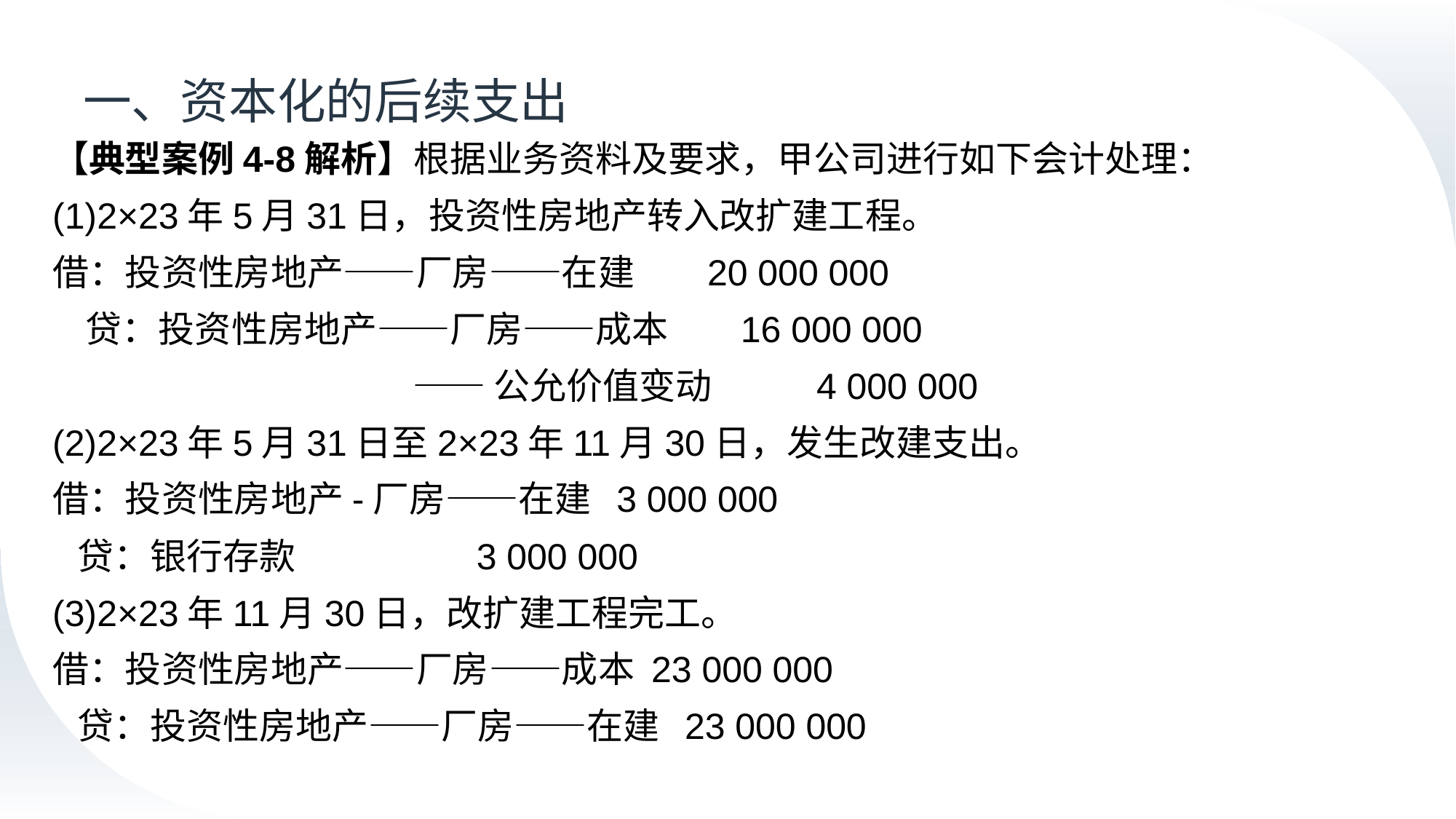

# 一、资本化的后续支出
【典型案例4-8解析】根据业务资料及要求，甲公司进行如下会计处理：
(1)2×23年5月31日，投资性房地产转入改扩建工程。
借：投资性房地产——厂房——在建	20 000 000
   贷：投资性房地产——厂房——成本	   16 000 000
                                            ——公允价值变动  	4 000 000
(2)2×23年5月31日至2×23年11月30日，发生改建支出。
借：投资性房地产-厂房——在建  3 000 000
  贷：银行存款                     3 000 000
(3)2×23年11月30日，改扩建工程完工。
借：投资性房地产——厂房——成本 23 000 000
  贷：投资性房地产——厂房——在建  23 000 000